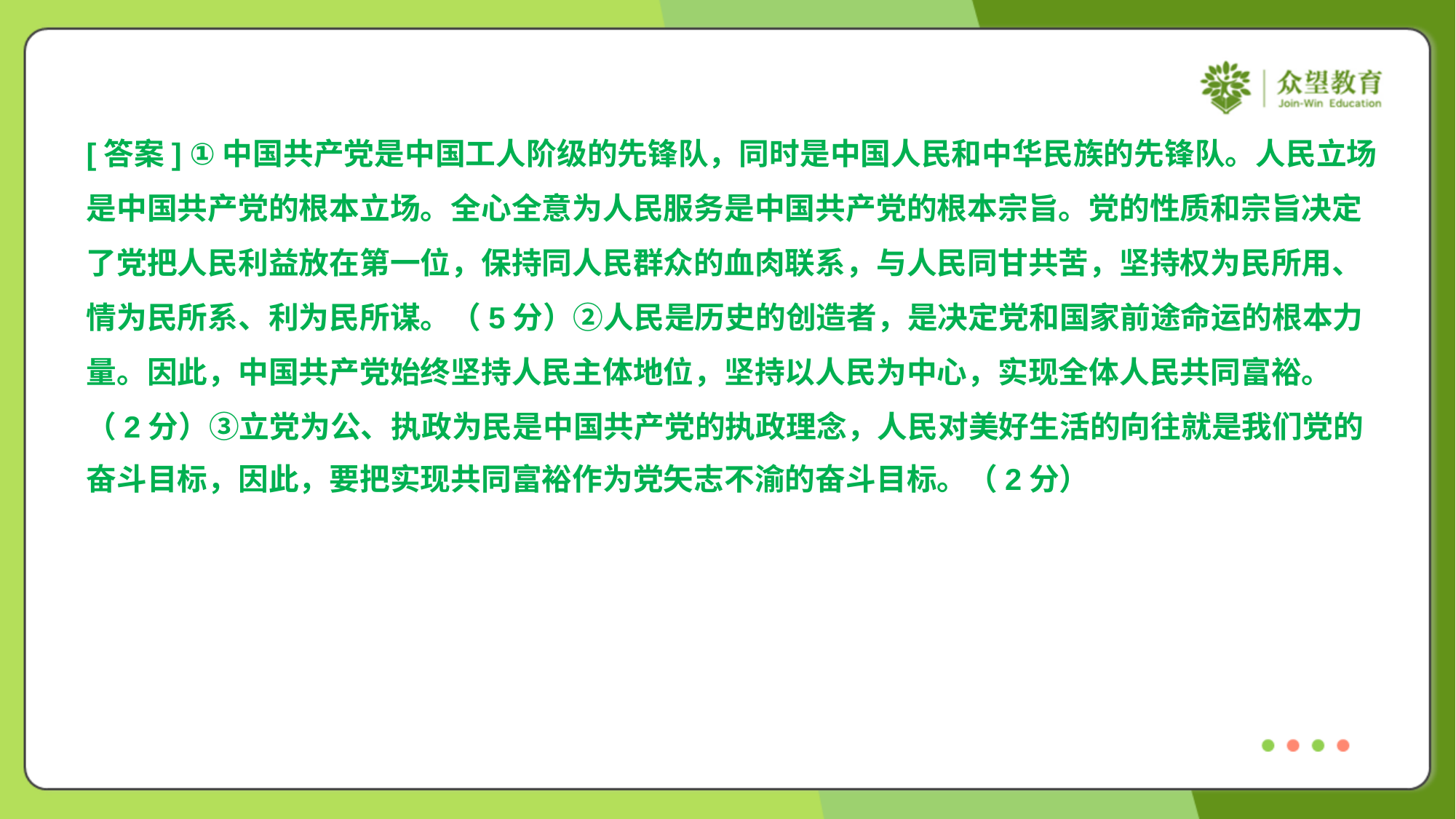

[答案] ①中国共产党是中国工人阶级的先锋队，同时是中国人民和中华民族的先锋队。人民立场
是中国共产党的根本立场。全心全意为人民服务是中国共产党的根本宗旨。党的性质和宗旨决定
了党把人民利益放在第一位，保持同人民群众的血肉联系，与人民同甘共苦，坚持权为民所用、
情为民所系、利为民所谋。（5分）②人民是历史的创造者，是决定党和国家前途命运的根本力
量。因此，中国共产党始终坚持人民主体地位，坚持以人民为中心，实现全体人民共同富裕。
（2分）③立党为公、执政为民是中国共产党的执政理念，人民对美好生活的向往就是我们党的
奋斗目标，因此，要把实现共同富裕作为党矢志不渝的奋斗目标。（2分）